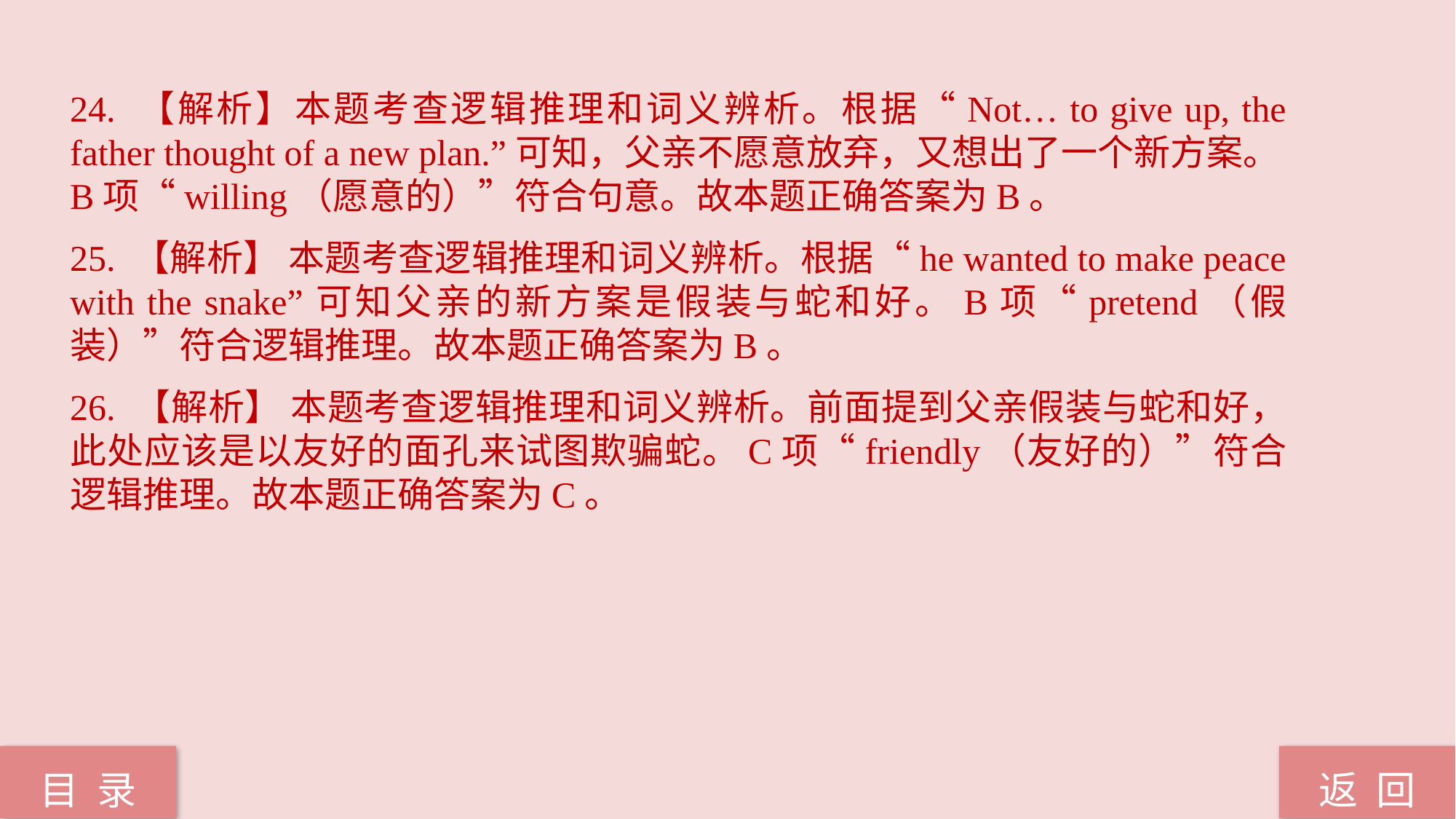

24. 【解析】本题考查逻辑推理和词义辨析。根据“Not… to give up, the father thought of a new plan.”可知，父亲不愿意放弃，又想出了一个新方案。B项“willing（愿意的）”符合句意。故本题正确答案为B。
25. 【解析】 本题考查逻辑推理和词义辨析。根据“he wanted to make peace with the snake”可知父亲的新方案是假装与蛇和好。B项“pretend（假装）”符合逻辑推理。故本题正确答案为B。
26. 【解析】 本题考查逻辑推理和词义辨析。前面提到父亲假装与蛇和好，此处应该是以友好的面孔来试图欺骗蛇。C项“friendly（友好的）”符合逻辑推理。故本题正确答案为C。

返  回